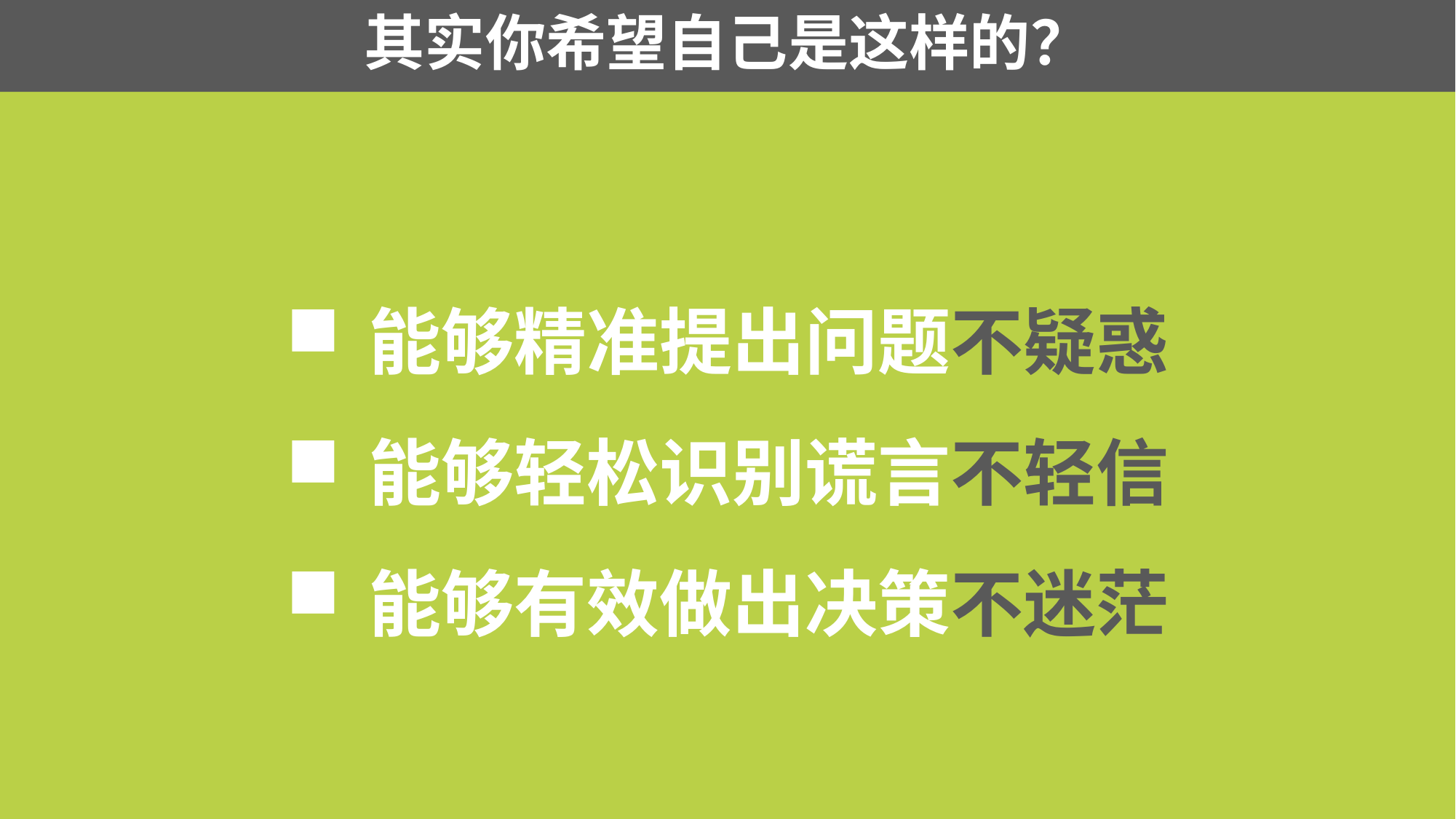

其实你希望自己是这样的？
能够精准提出问题不疑惑
能够轻松识别谎言不轻信
能够有效做出决策不迷茫